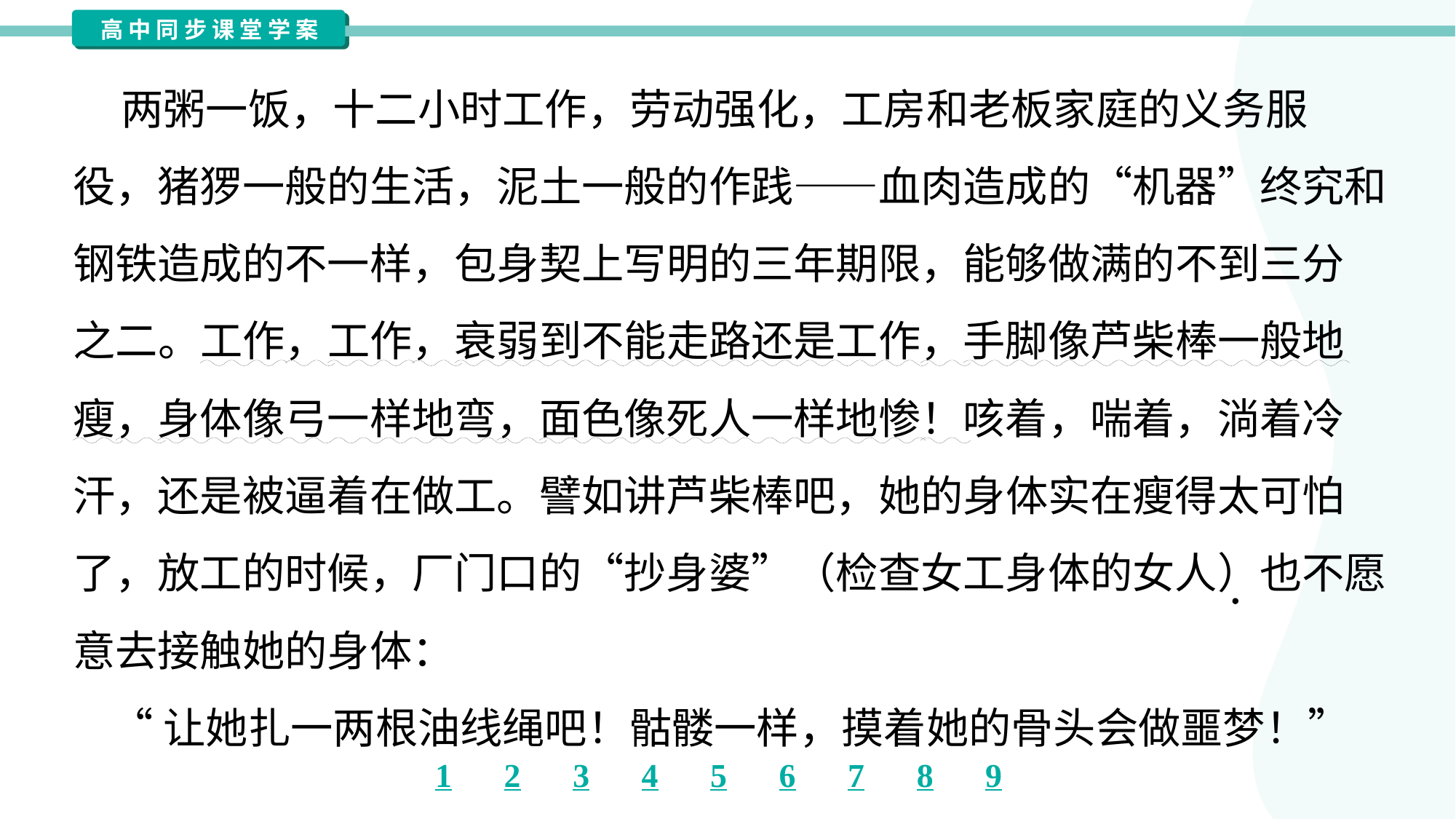

两粥一饭，十二小时工作，劳动强化，工房和老板家庭的义务服
役，猪猡一般的生活，泥土一般的作践——血肉造成的“机器”终究和
钢铁造成的不一样，包身契上写明的三年期限，能够做满的不到三分
之二。工作，工作，衰弱到不能走路还是工作，手脚像芦柴棒一般地
瘦，身体像弓一样地弯，面色像死人一样地惨！咳着，喘着，淌着冷
汗，还是被逼着在做工。譬如讲芦柴棒吧，她的身体实在瘦得太可怕
了，放工的时候，厂门口的“抄身婆”（检查女工身体的女人）也不愿
意去接触她的身体：
    “让她扎一两根油线绳吧！骷髅一样，摸着她的骨头会做噩梦！”